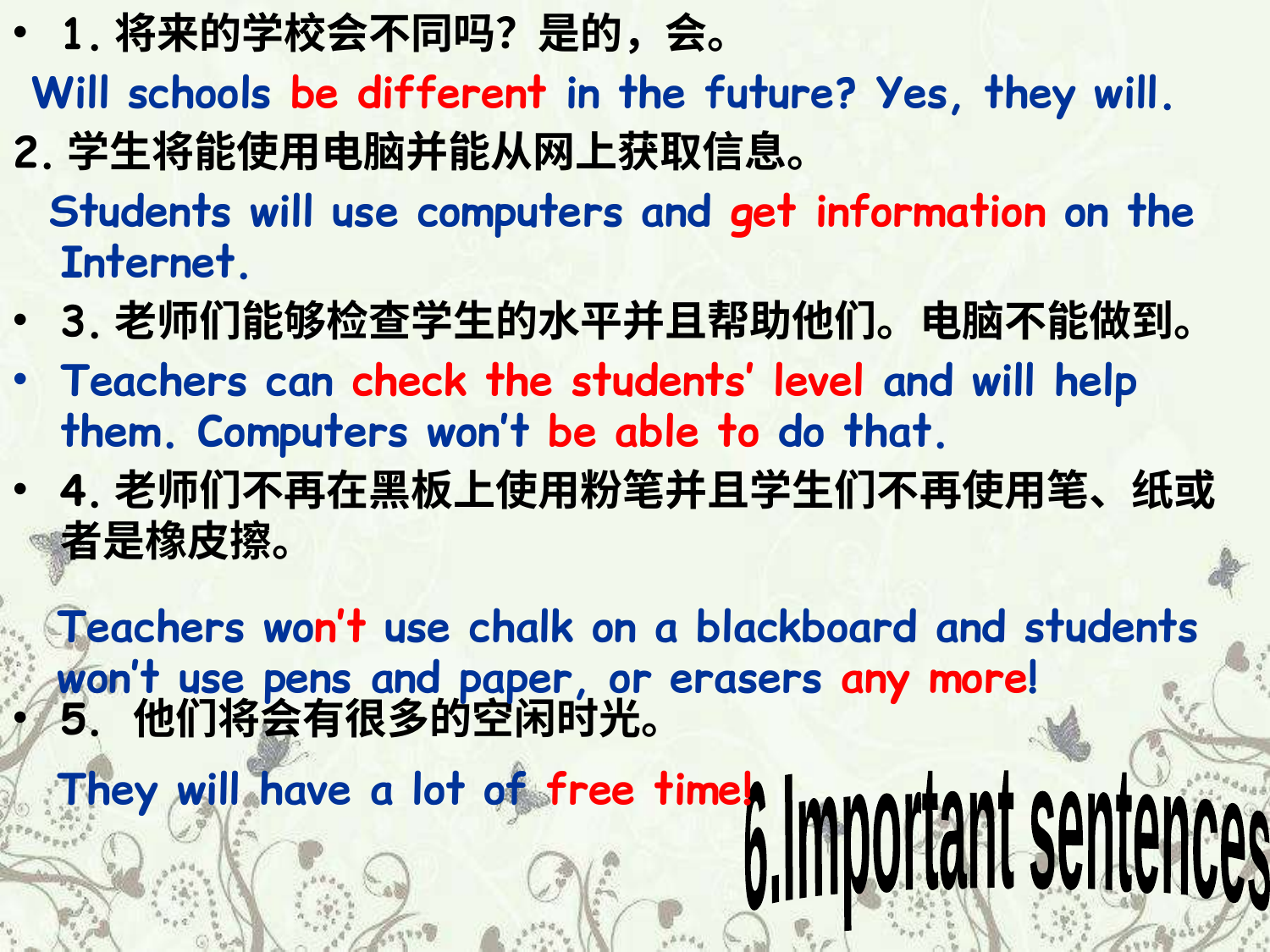

1.将来的学校会不同吗？是的，会。
 Will schools be different in the future? Yes, they will.
2.学生将能使用电脑并能从网上获取信息。
  Students will use computers and get information on the Internet.
3.老师们能够检查学生的水平并且帮助他们。电脑不能做到。
Teachers can check the students’ level and will help them. Computers won’t be able to do that.
4.老师们不再在黑板上使用粉笔并且学生们不再使用笔、纸或者是橡皮擦。

5. 他们将会有很多的空闲时光。

Teachers won’t use chalk on a blackboard and students won’t use pens and paper, or erasers any more!
They will have a lot of free time!
 6.Important sentences